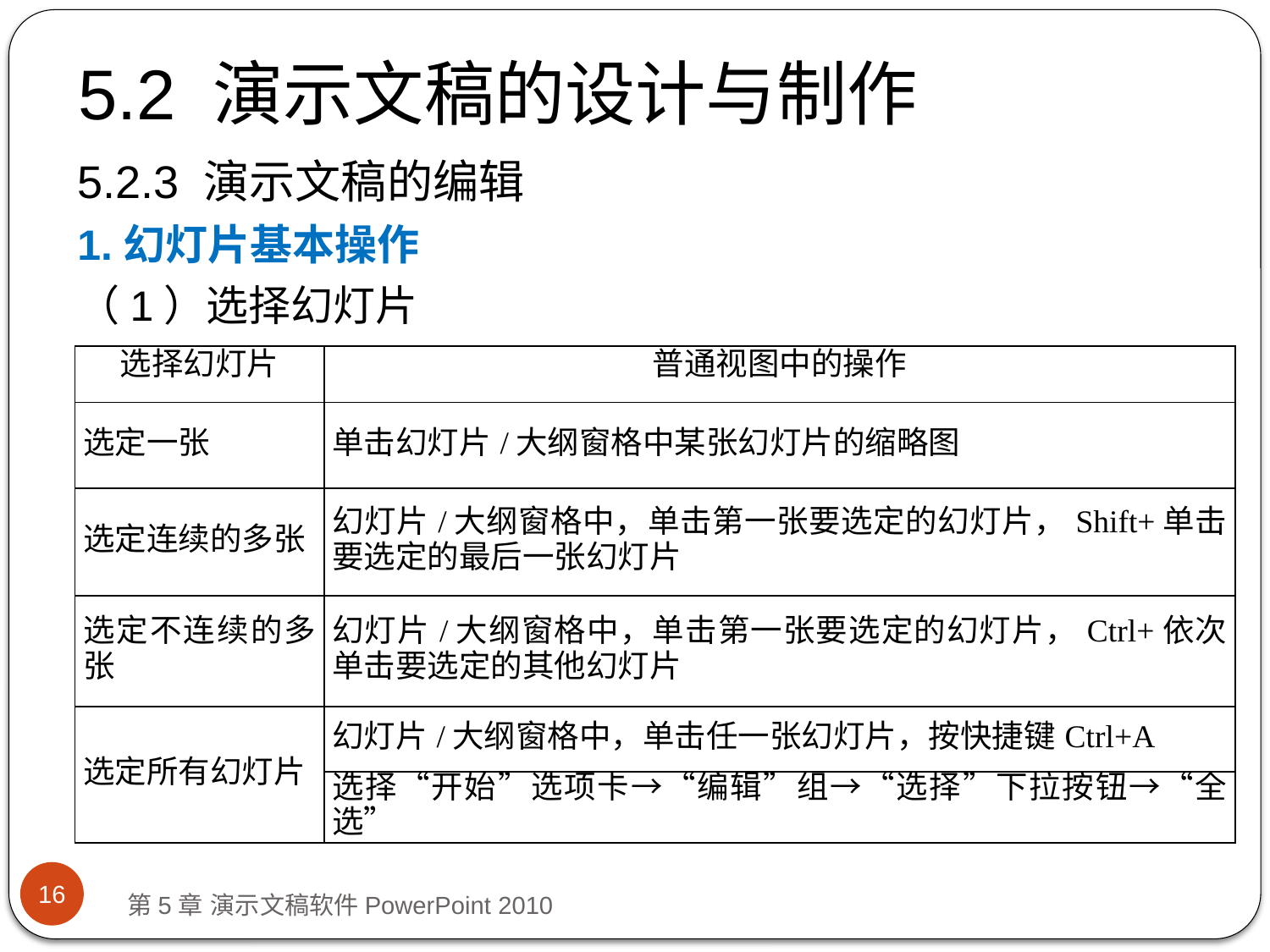

# 5.2 演示文稿的设计与制作
5.2.3 演示文稿的编辑
1.幻灯片基本操作
（1）选择幻灯片
| 选择幻灯片 | 普通视图中的操作 |
| --- | --- |
| 选定一张 | 单击幻灯片/大纲窗格中某张幻灯片的缩略图 |
| 选定连续的多张 | 幻灯片/大纲窗格中，单击第一张要选定的幻灯片，Shift+单击要选定的最后一张幻灯片 |
| 选定不连续的多张 | 幻灯片/大纲窗格中，单击第一张要选定的幻灯片，Ctrl+依次单击要选定的其他幻灯片 |
| 选定所有幻灯片 | 幻灯片/大纲窗格中，单击任一张幻灯片，按快捷键Ctrl+A |
|  | 选择“开始”选项卡→“编辑”组→“选择”下拉按钮→“全选” |
16
第5章 演示文稿软件PowerPoint 2010